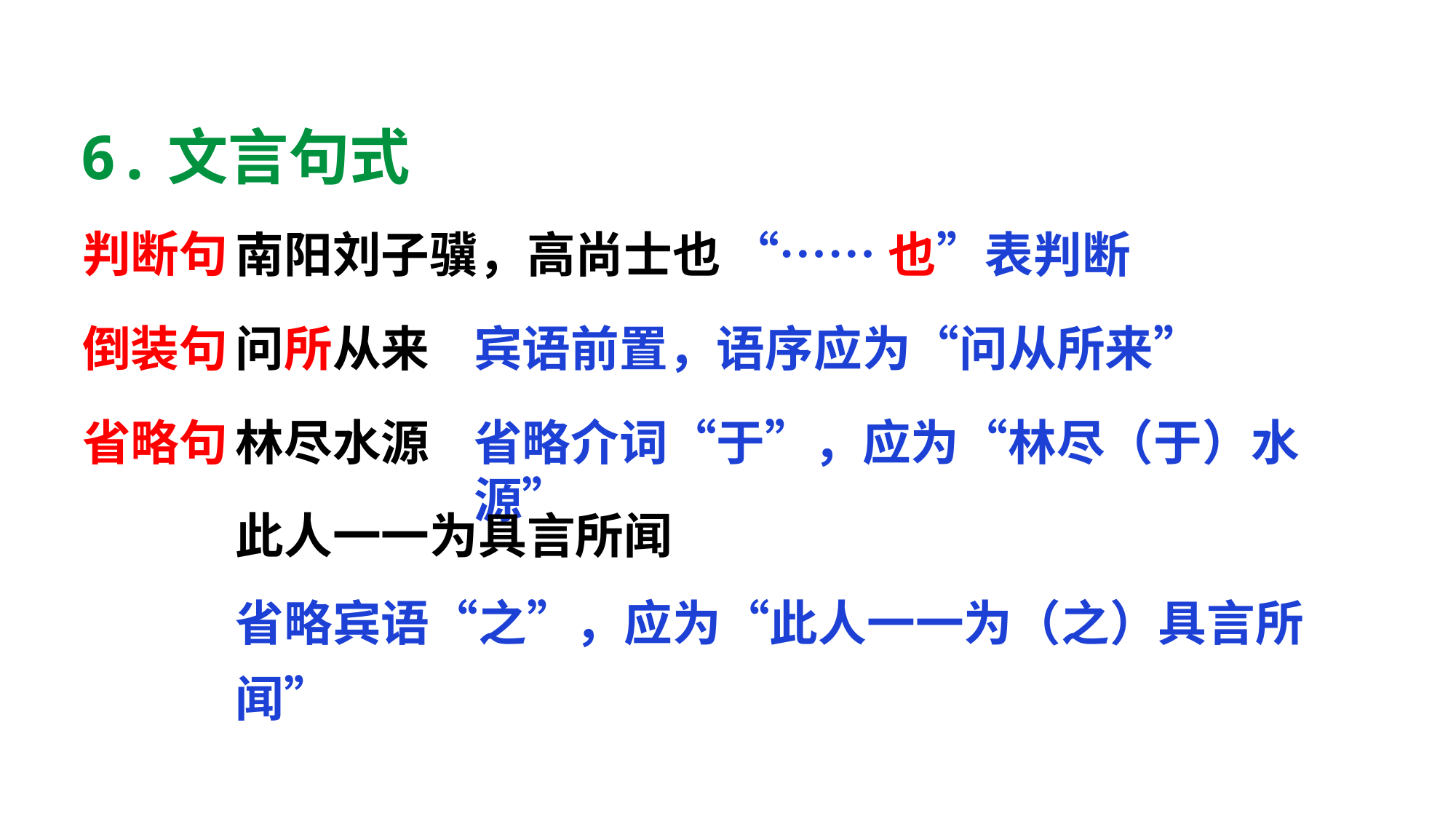

6.文言句式
判断句
南阳刘子骥，高尚士也

“……也”表判断
倒装句
问所从来
宾语前置，语序应为“问从所来”
省略句
林尽水源
省略介词“于”，应为“林尽（于）水源”
此人一一为具言所闻
省略宾语“之”，应为“此人一一为（之）具言所闻”